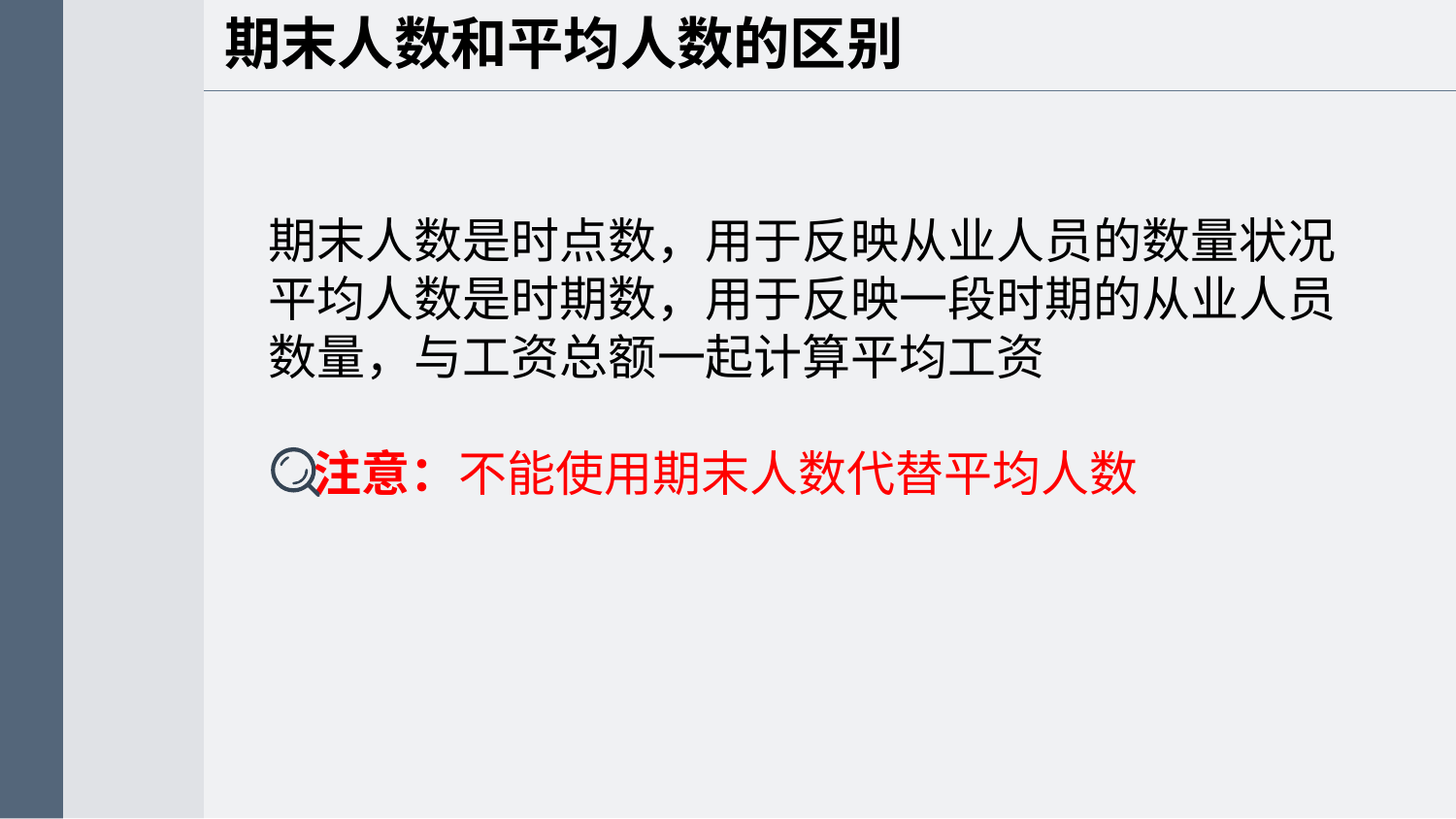

期末人数和平均人数的区别
期末人数是时点数，用于反映从业人员的数量状况
平均人数是时期数，用于反映一段时期的从业人员数量，与工资总额一起计算平均工资

   注意：不能使用期末人数代替平均人数